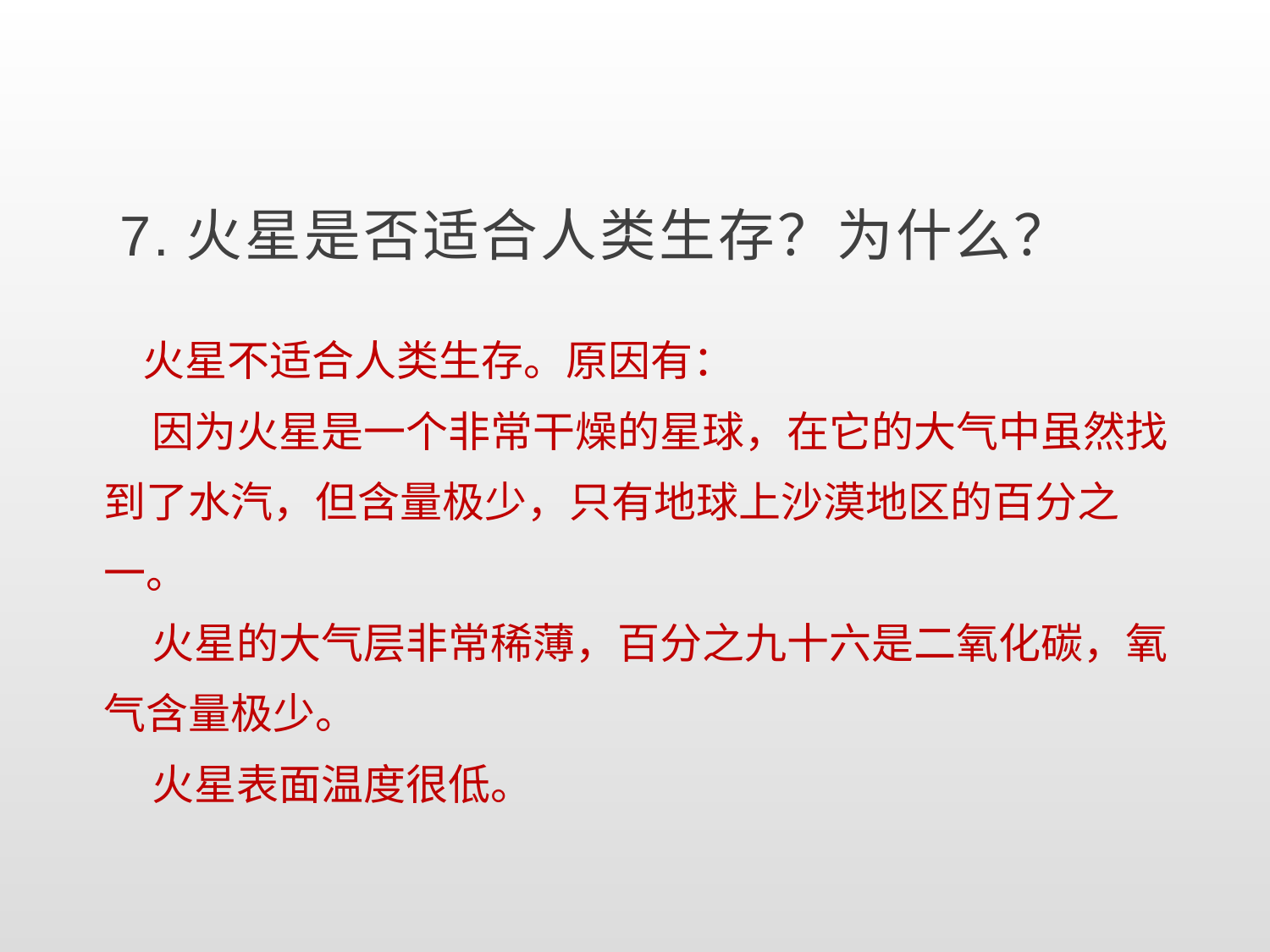

7.火星是否适合人类生存？为什么？

   火星不适合人类生存。原因有：
    因为火星是一个非常干燥的星球，在它的大气中虽然找到了水汽，但含量极少，只有地球上沙漠地区的百分之一。
    火星的大气层非常稀薄，百分之九十六是二氧化碳，氧气含量极少。
    火星表面温度很低。